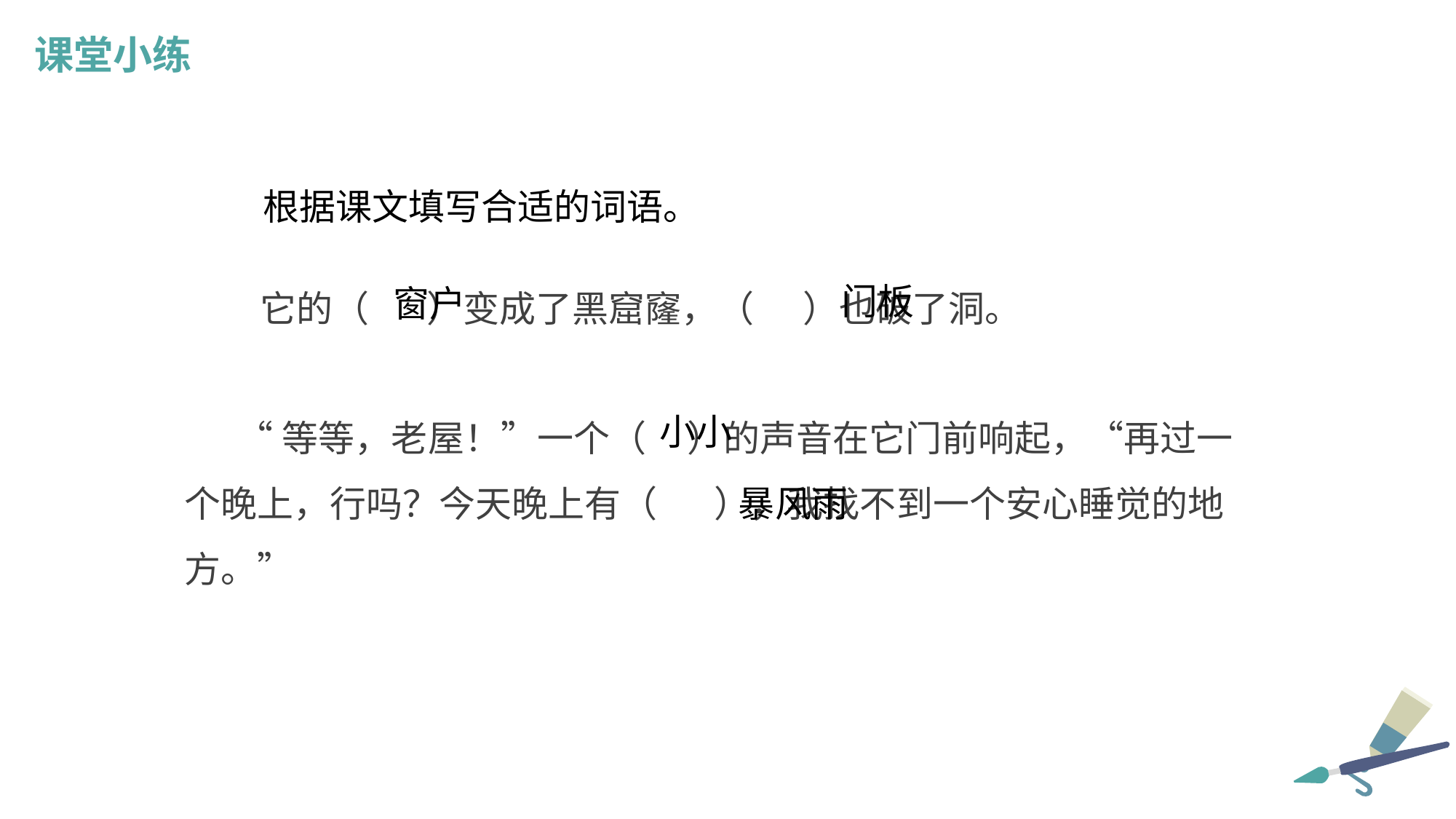

课堂小练
根据课文填写合适的词语。
它的（       ）变成了黑窟窿，（      ）也破了洞。
门板
窗户
  “等等，老屋！”一个（     ）的声音在它门前响起，“再过一个晚上，行吗？今天晚上有（       ），我找不到一个安心睡觉的地方。”
小小
暴风雨